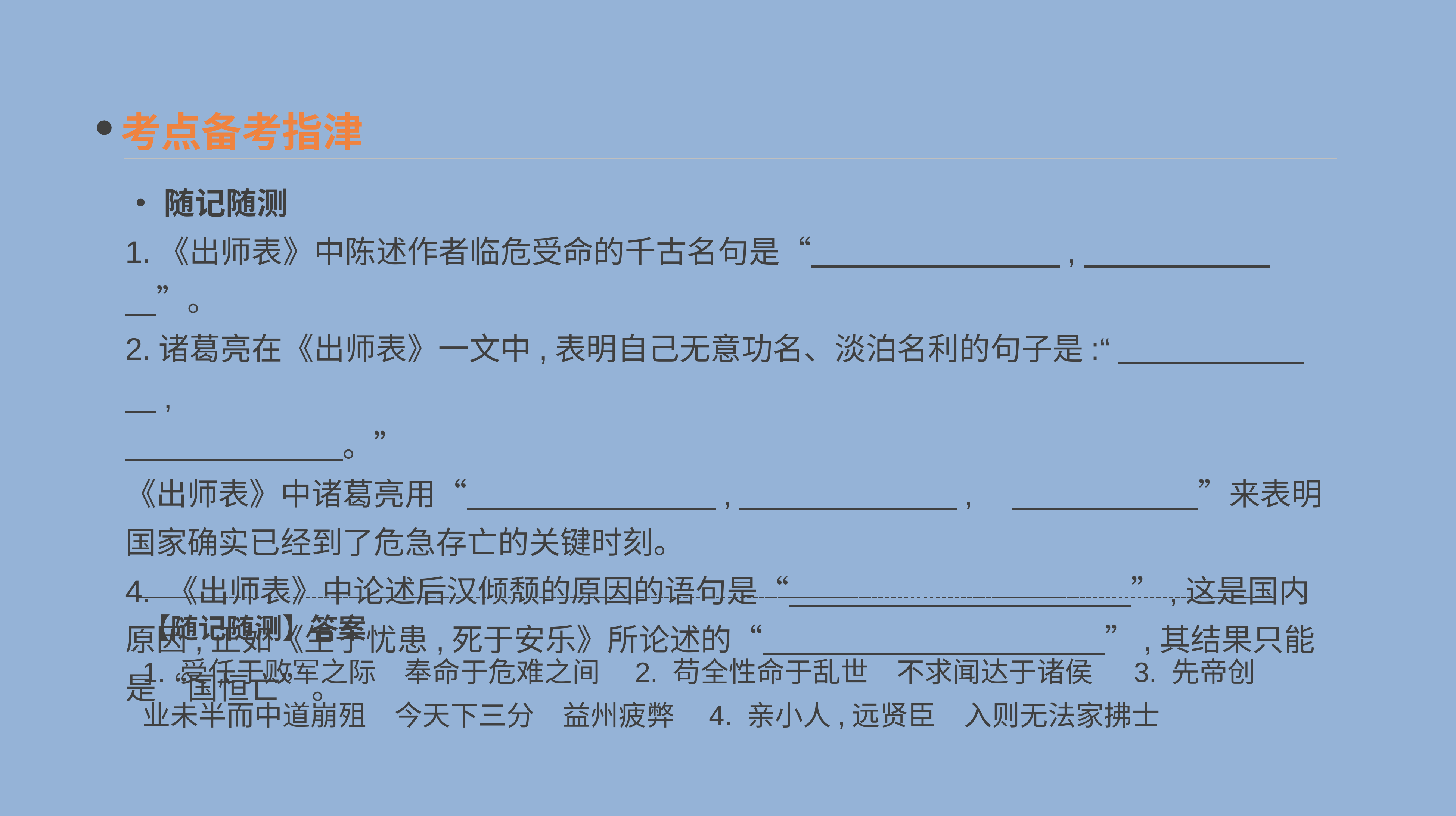

考点备考指津

•随记随测
1.《出师表》中陈述作者临危受命的千古名句是“　　　　　　　　,　　　　　　　”。
2.诸葛亮在《出师表》一文中,表明自己无意功名、淡泊名利的句子是:“　　　　　　　,
　　　　　　　。”
《出师表》中诸葛亮用“　　　　　　　　,　　　　　　　,　　　　　　　”来表明国家确实已经到了危急存亡的关键时刻。
4. 《出师表》中论述后汉倾颓的原因的语句是“　　　　　　　　　　　”,这是国内原因,正如《生于忧患,死于安乐》所论述的“　　　　　　　　　　　”,其结果只能是“国恒亡”。

【随记随测】答案
1. 受任于败军之际　奉命于危难之间　2. 苟全性命于乱世　不求闻达于诸侯　 3. 先帝创业未半而中道崩殂　今天下三分　益州疲弊　4. 亲小人,远贤臣　入则无法家拂士